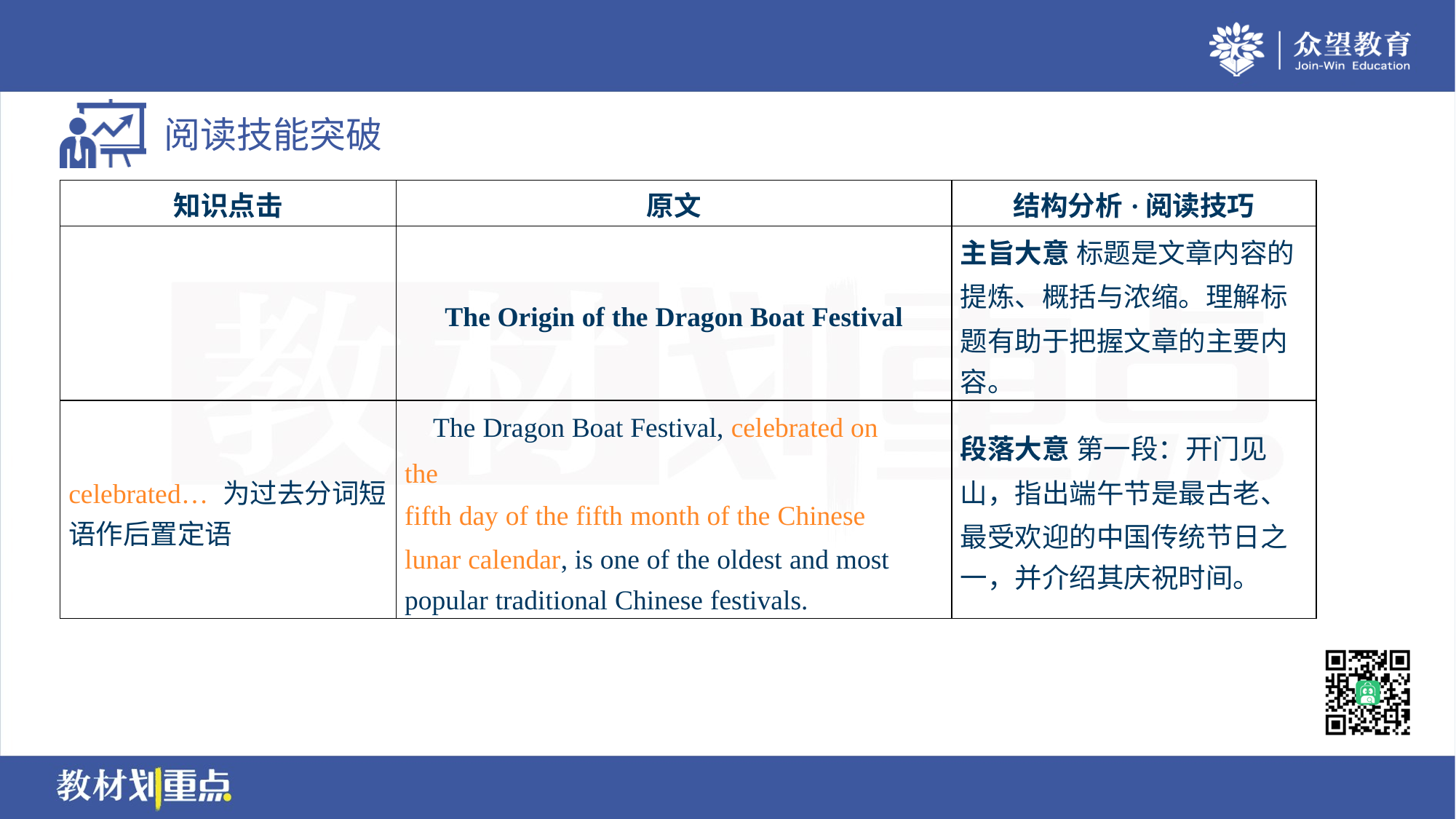

| 知识点击 | 原文 | 结构分析·阅读技巧 |
| --- | --- | --- |
|  | The Origin of the Dragon Boat Festival | 主旨大意 标题是文章内容的 提炼、概括与浓缩。理解标 题有助于把握文章的主要内 容。 |
| celebrated… 为过去分词短 语作后置定语 | The Dragon Boat Festival, celebrated on the fifth day of the fifth month of the Chinese lunar calendar, is one of the oldest and most popular traditional Chinese festivals. | 段落大意 第一段：开门见 山，指出端午节是最古老、 最受欢迎的中国传统节日之 一，并介绍其庆祝时间。 |